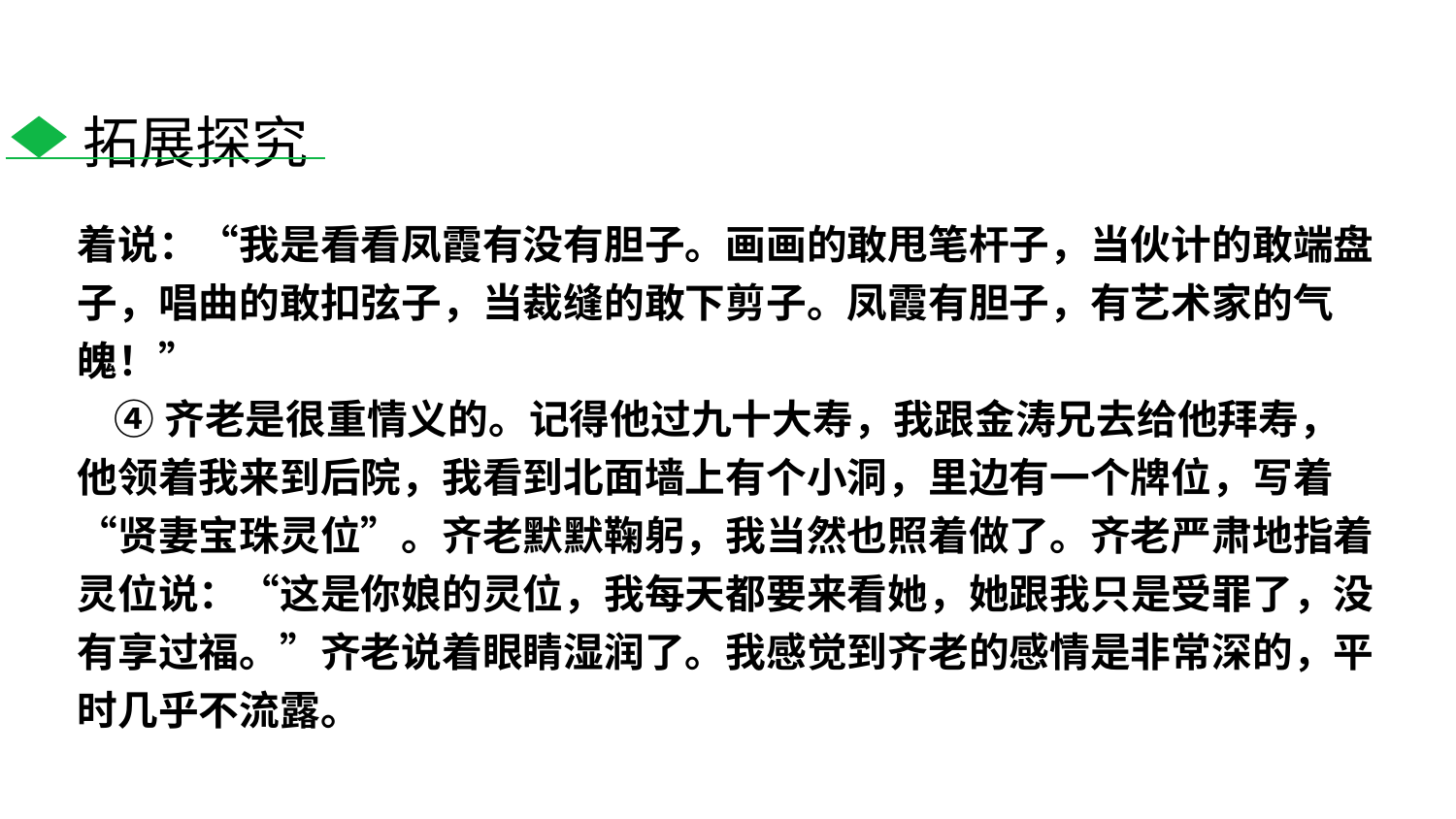

拓展探究

着说：“我是看看凤霞有没有胆子。画画的敢甩笔杆子，当伙计的敢端盘子，唱曲的敢扣弦子，当裁缝的敢下剪子。凤霞有胆子，有艺术家的气魄！”
    ④齐老是很重情义的。记得他过九十大寿，我跟金涛兄去给他拜寿，他领着我来到后院，我看到北面墙上有个小洞，里边有一个牌位，写着“贤妻宝珠灵位”。齐老默默鞠躬，我当然也照着做了。齐老严肃地指着灵位说：“这是你娘的灵位，我每天都要来看她，她跟我只是受罪了，没有享过福。”齐老说着眼睛湿润了。我感觉到齐老的感情是非常深的，平时几乎不流露。